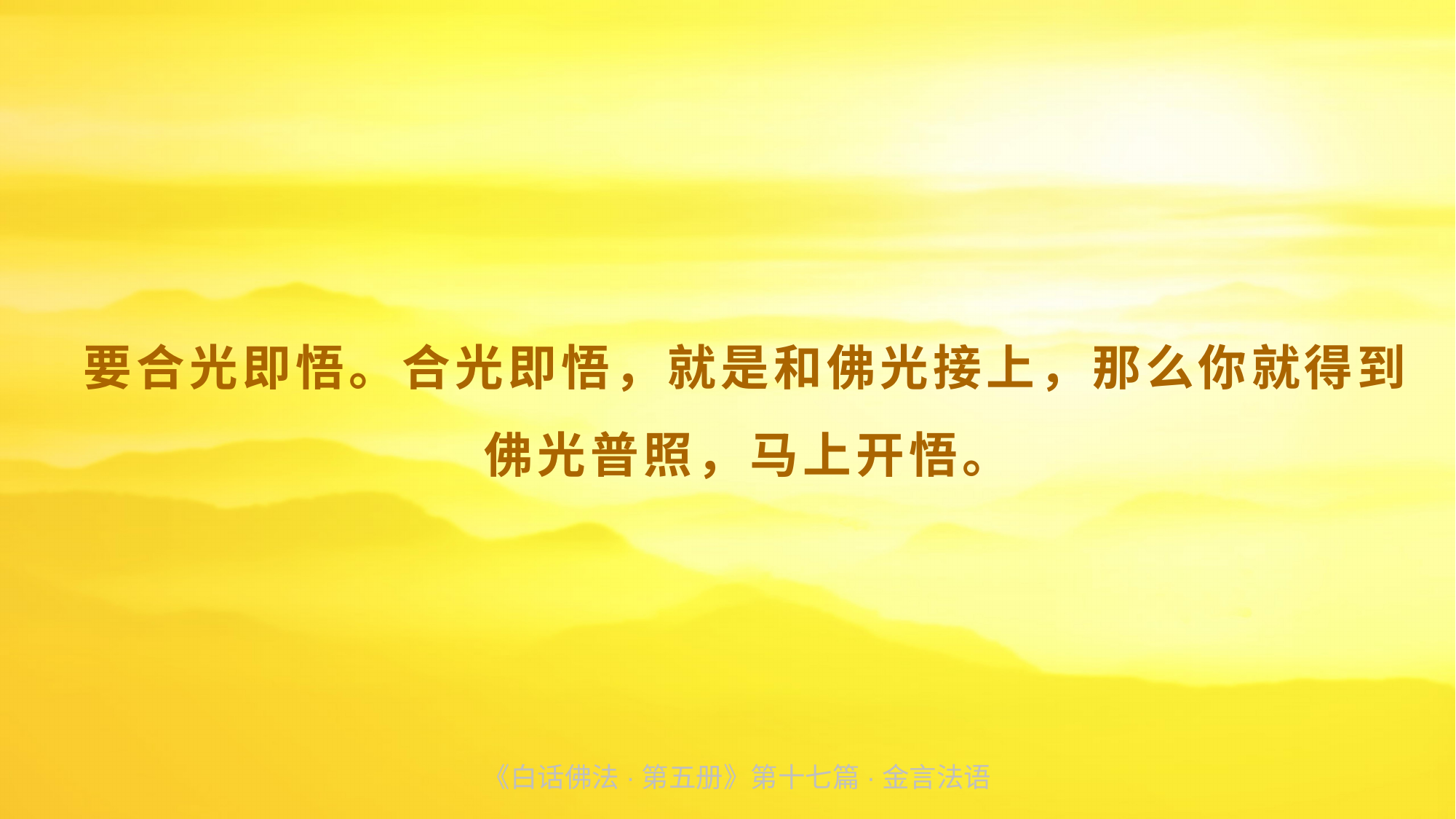

要合光即悟。合光即悟，就是和佛光接上，那么你就得到佛光普照，马上开悟。
  《白话佛法·第五册》第十七篇·金言法语